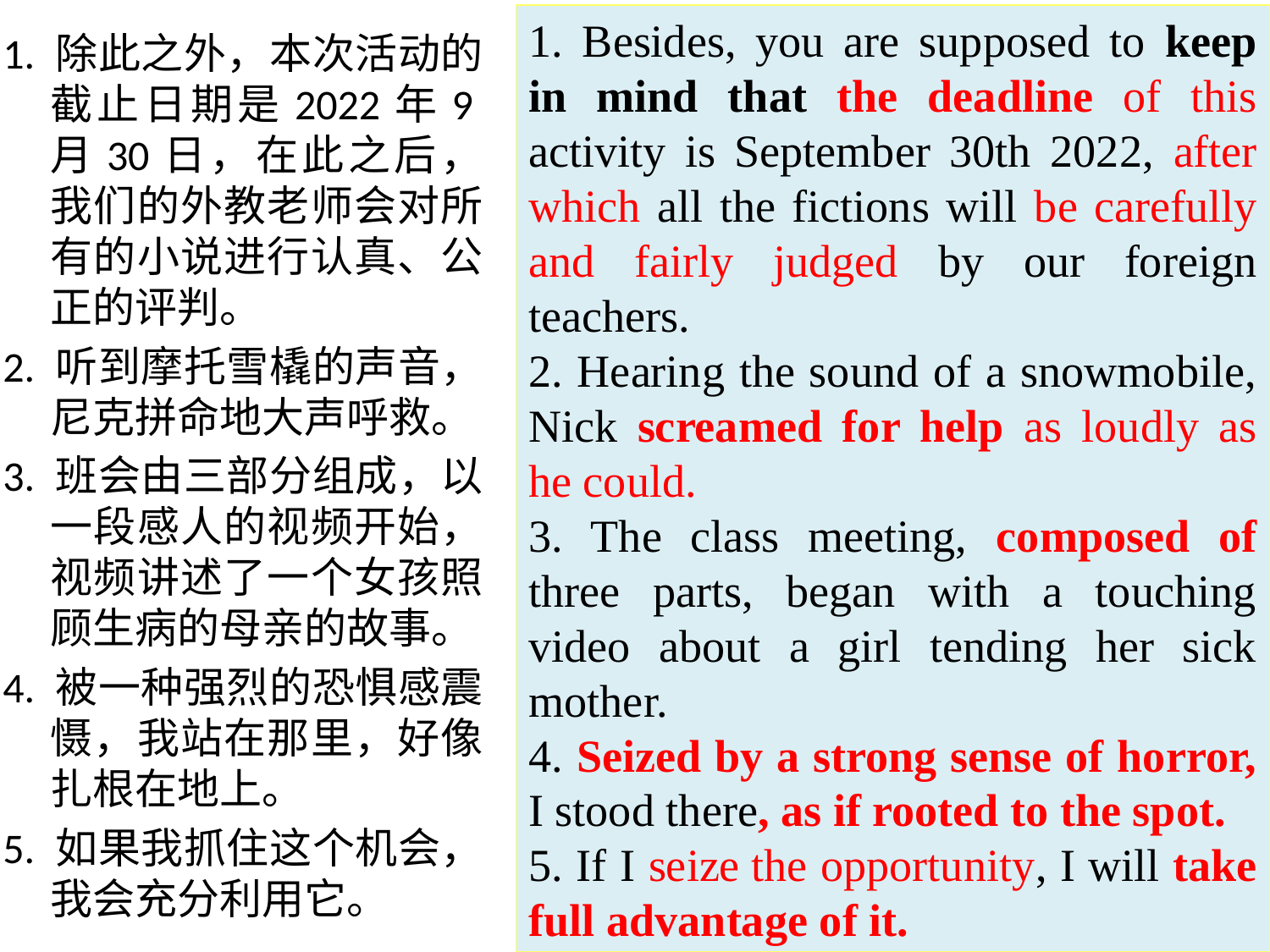

1. Besides, you are supposed to keep in mind that the deadline of this activity is September 30th 2022, after which all the fictions will be carefully and fairly judged by our foreign teachers.
2. Hearing the sound of a snowmobile, Nick screamed for help as loudly as he could.
3. The class meeting, composed of three parts, began with a touching video about a girl tending her sick mother.
4. Seized by a strong sense of horror, I stood there, as if rooted to the spot.
5. If I seize the opportunity, I will take full advantage of it.
1. 除此之外，本次活动的截止日期是2022年9月30日，在此之后，我们的外教老师会对所有的小说进行认真、公正的评判。
2. 听到摩托雪橇的声音，尼克拼命地大声呼救。
3. 班会由三部分组成，以一段感人的视频开始，视频讲述了一个女孩照顾生病的母亲的故事。
4. 被一种强烈的恐惧感震慑，我站在那里，好像扎根在地上。
5. 如果我抓住这个机会，我会充分利用它。